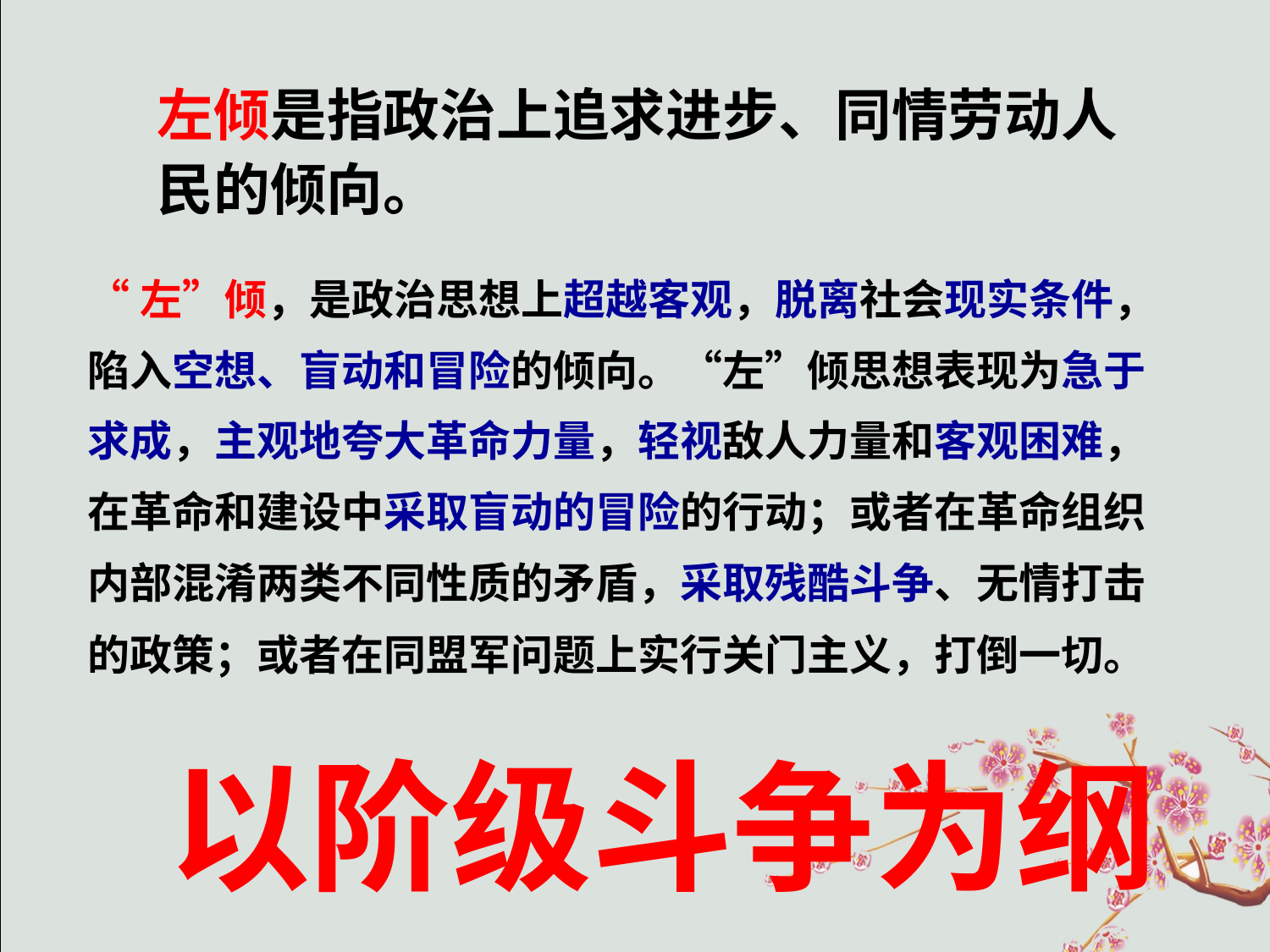

左倾是指政治上追求进步、同情劳动人民的倾向。
“左”倾，是政治思想上超越客观，脱离社会现实条件，陷入空想、盲动和冒险的倾向。“左”倾思想表现为急于求成，主观地夸大革命力量，轻视敌人力量和客观困难，在革命和建设中采取盲动的冒险的行动；或者在革命组织内部混淆两类不同性质的矛盾，采取残酷斗争、无情打击的政策；或者在同盟军问题上实行关门主义，打倒一切。
以阶级斗争为纲